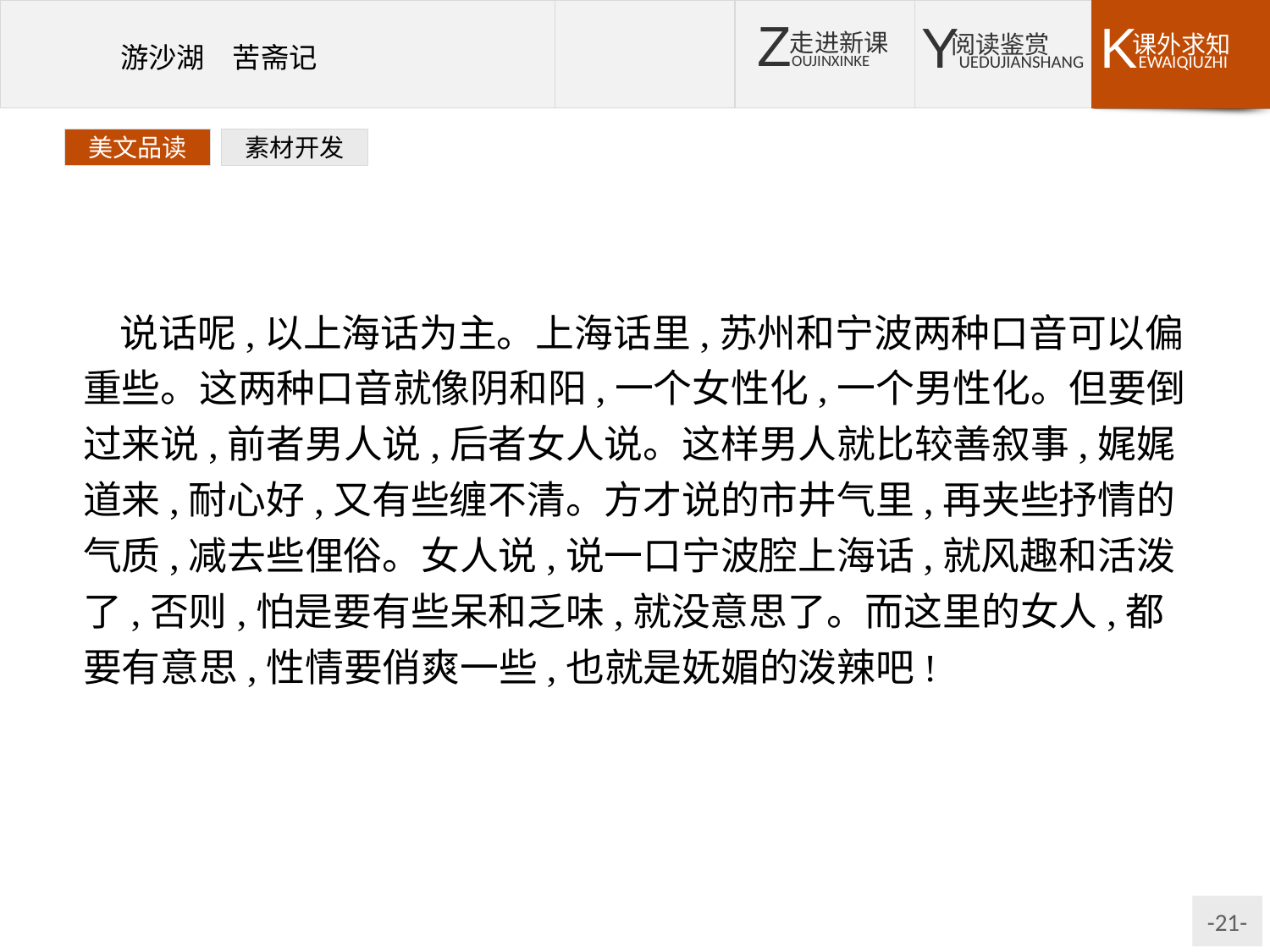

美文品读
素材开发
说话呢,以上海话为主。上海话里,苏州和宁波两种口音可以偏重些。这两种口音就像阴和阳,一个女性化,一个男性化。但要倒过来说,前者男人说,后者女人说。这样男人就比较善叙事,娓娓道来,耐心好,又有些缠不清。方才说的市井气里,再夹些抒情的气质,减去些俚俗。女人说,说一口宁波腔上海话,就风趣和活泼了,否则,怕是要有些呆和乏味,就没意思了。而这里的女人,都要有意思,性情要俏爽一些,也就是妩媚的泼辣吧!